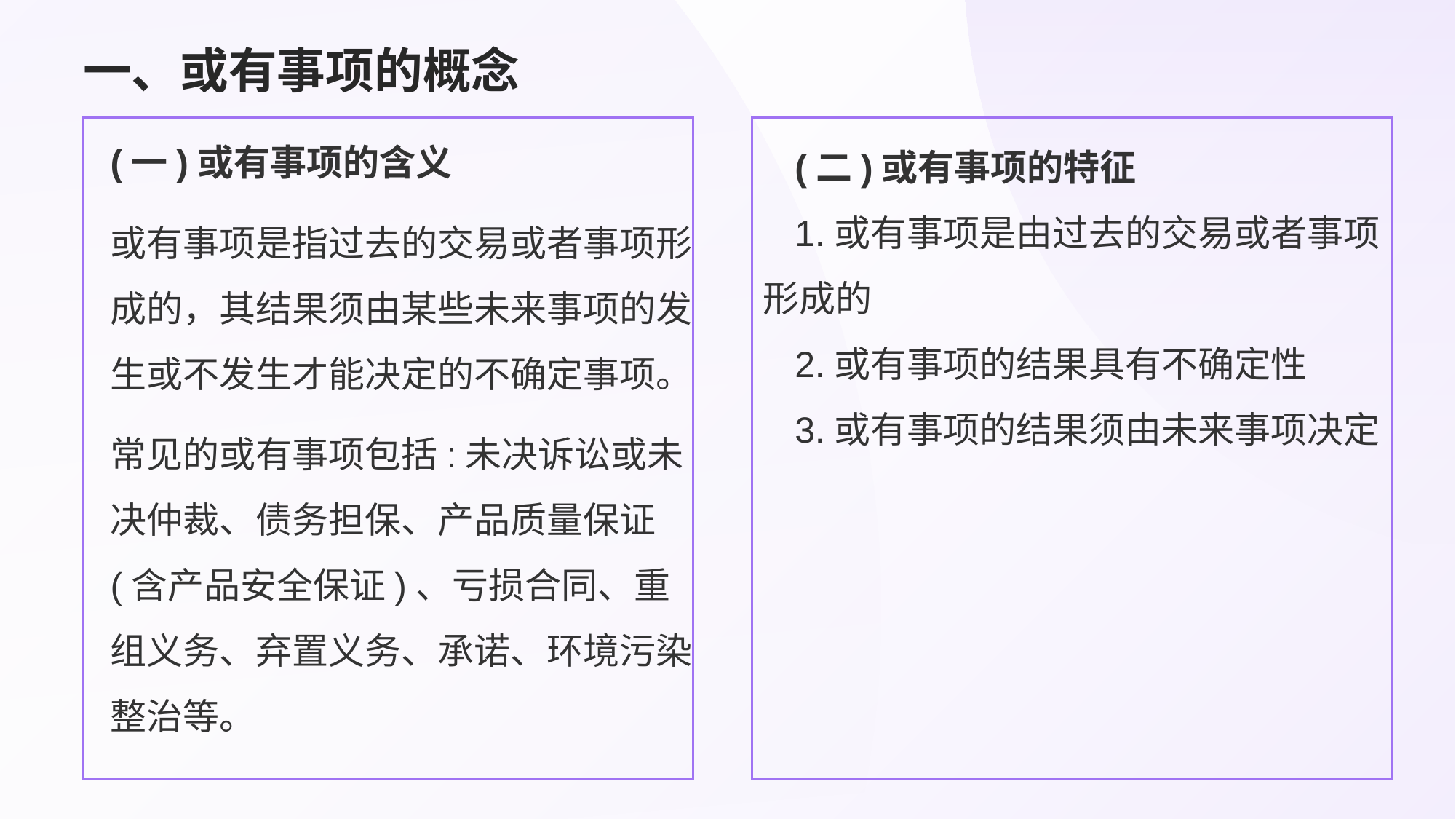

# 一、或有事项的概念
(二)或有事项的特征
1.或有事项是由过去的交易或者事项形成的
2.或有事项的结果具有不确定性
3.或有事项的结果须由未来事项决定
(一)或有事项的含义
或有事项是指过去的交易或者事项形成的，其结果须由某些未来事项的发生或不发生才能决定的不确定事项。
常见的或有事项包括:未决诉讼或未决仲裁、债务担保、产品质量保证(含产品安全保证)、亏损合同、重组义务、弃置义务、承诺、环境污染整治等。